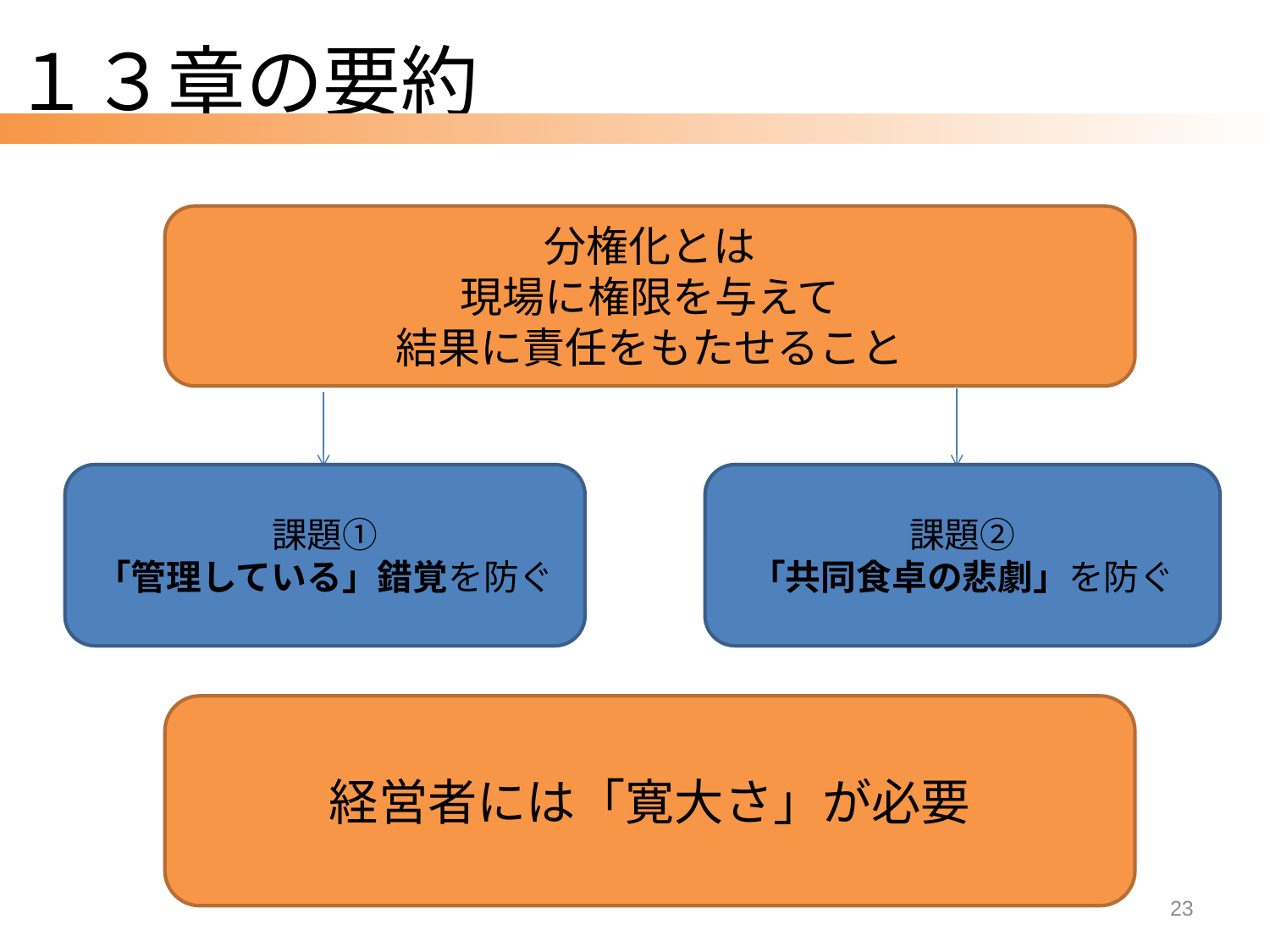

# １３章の要約

分権化とは
現場に権限を与えて
結果に責任をもたせること
課題①
「管理している」錯覚を防ぐ
課題②
「共同食卓の悲劇」を防ぐ
経営者には「寛大さ」が必要
23